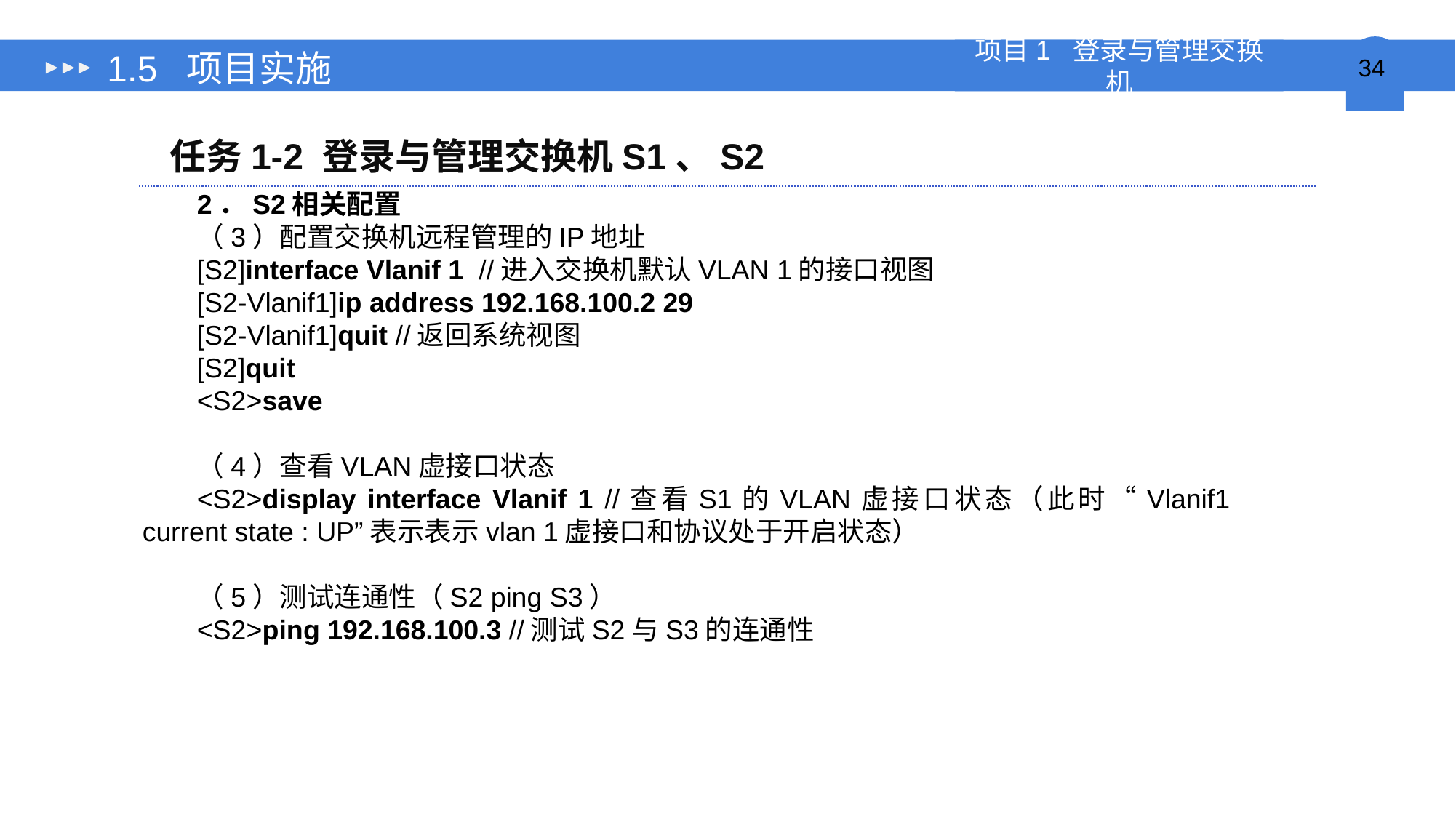

# 1.5  项目实施
任务1-2 登录与管理交换机S1、S2
2．S2相关配置
（3）配置交换机远程管理的IP地址
[S2]interface Vlanif 1  //进入交换机默认VLAN 1的接口视图
[S2-Vlanif1]ip address 192.168.100.2 29
[S2-Vlanif1]quit //返回系统视图
[S2]quit
<S2>save

（4）查看VLAN虚接口状态
<S2>display interface Vlanif 1 //查看S1的VLAN虚接口状态（此时“Vlanif1 current state : UP”表示表示vlan 1虚接口和协议处于开启状态）

（5）测试连通性（S2 ping S3）
<S2>ping 192.168.100.3 //测试S2与S3的连通性